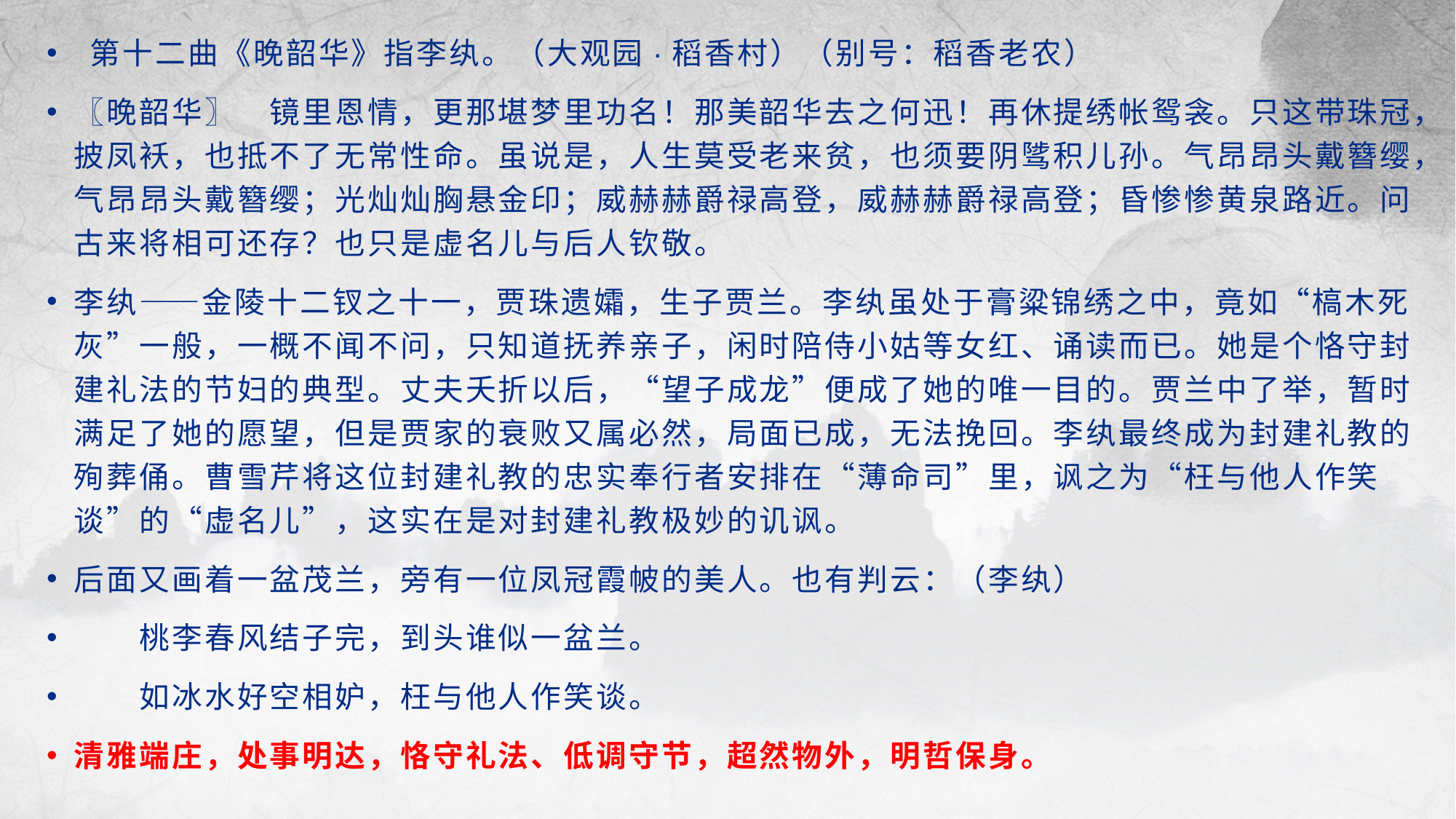

第十二曲《晚韶华》指李纨。（大观园·稻香村）（别号：稻香老农）
〖晚韶华〗　镜里恩情，更那堪梦里功名！那美韶华去之何迅！再休提绣帐鸳衾。只这带珠冠，披凤袄，也抵不了无常性命。虽说是，人生莫受老来贫，也须要阴骘积儿孙。气昂昂头戴簪缨，气昂昂头戴簪缨；光灿灿胸悬金印；威赫赫爵禄高登，威赫赫爵禄高登；昏惨惨黄泉路近。问古来将相可还存？也只是虚名儿与后人钦敬。
李纨——金陵十二钗之十一，贾珠遗孀，生子贾兰。李纨虽处于膏粱锦绣之中，竟如“槁木死灰”一般，一概不闻不问，只知道抚养亲子，闲时陪侍小姑等女红、诵读而已。她是个恪守封建礼法的节妇的典型。丈夫夭折以后，“望子成龙”便成了她的唯一目的。贾兰中了举，暂时满足了她的愿望，但是贾家的衰败又属必然，局面已成，无法挽回。李纨最终成为封建礼教的殉葬俑。曹雪芹将这位封建礼教的忠实奉行者安排在“薄命司”里，讽之为“枉与他人作笑谈”的“虚名儿”，这实在是对封建礼教极妙的讥讽。
后面又画着一盆茂兰，旁有一位凤冠霞帔的美人。也有判云：（李纨）
　　桃李春风结子完，到头谁似一盆兰。
　　如冰水好空相妒，枉与他人作笑谈。
清雅端庄，处事明达，恪守礼法、低调守节，超然物外，明哲保身。